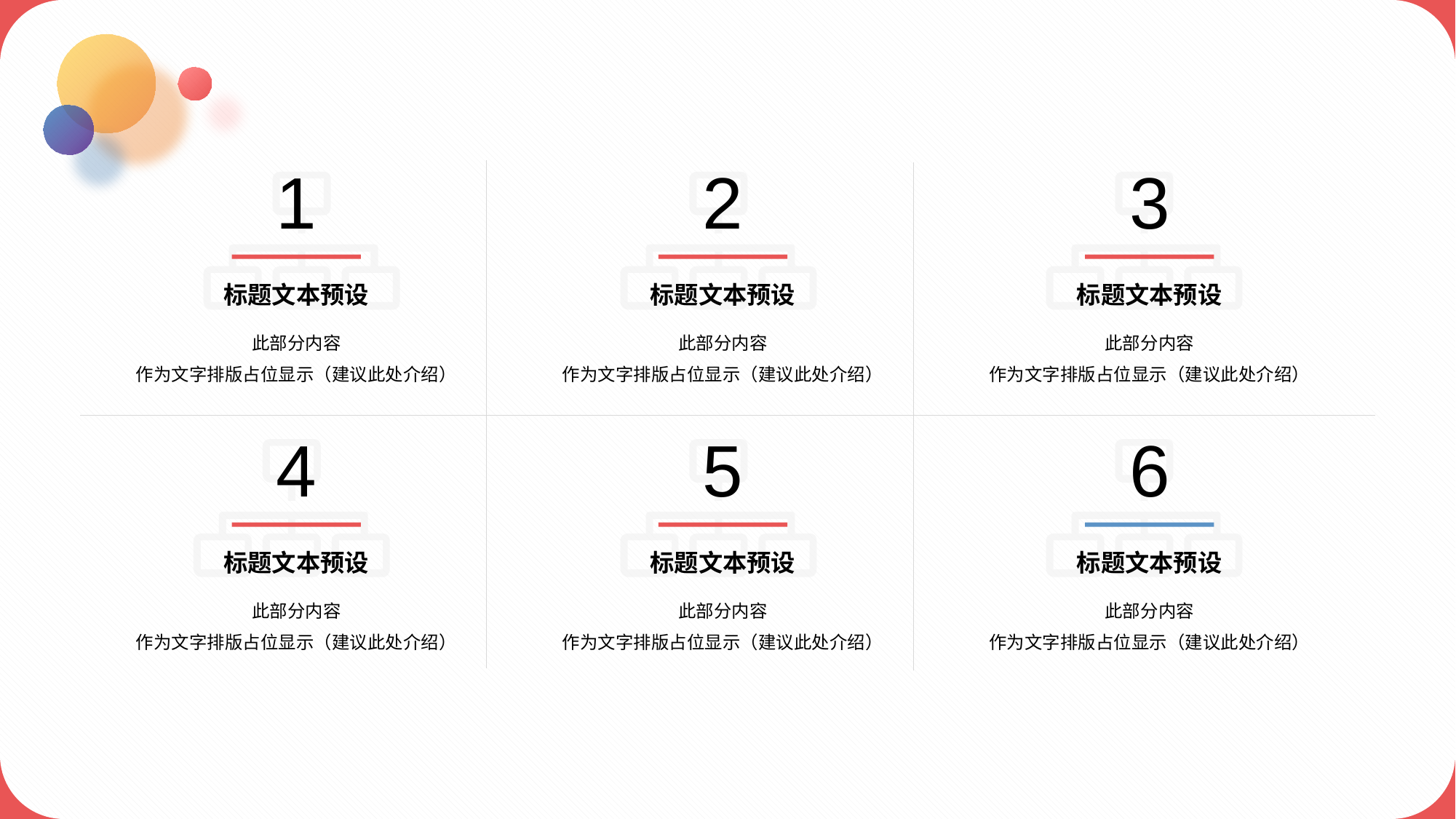

1
2
3

标题文本预设
此部分内容
作为文字排版占位显示（建议此处介绍）
标题文本预设
此部分内容
作为文字排版占位显示（建议此处介绍）
标题文本预设
此部分内容
作为文字排版占位显示（建议此处介绍）
4
5
6

标题文本预设
此部分内容
作为文字排版占位显示（建议此处介绍）
标题文本预设
此部分内容
作为文字排版占位显示（建议此处介绍）
标题文本预设
此部分内容
作为文字排版占位显示（建议此处介绍）